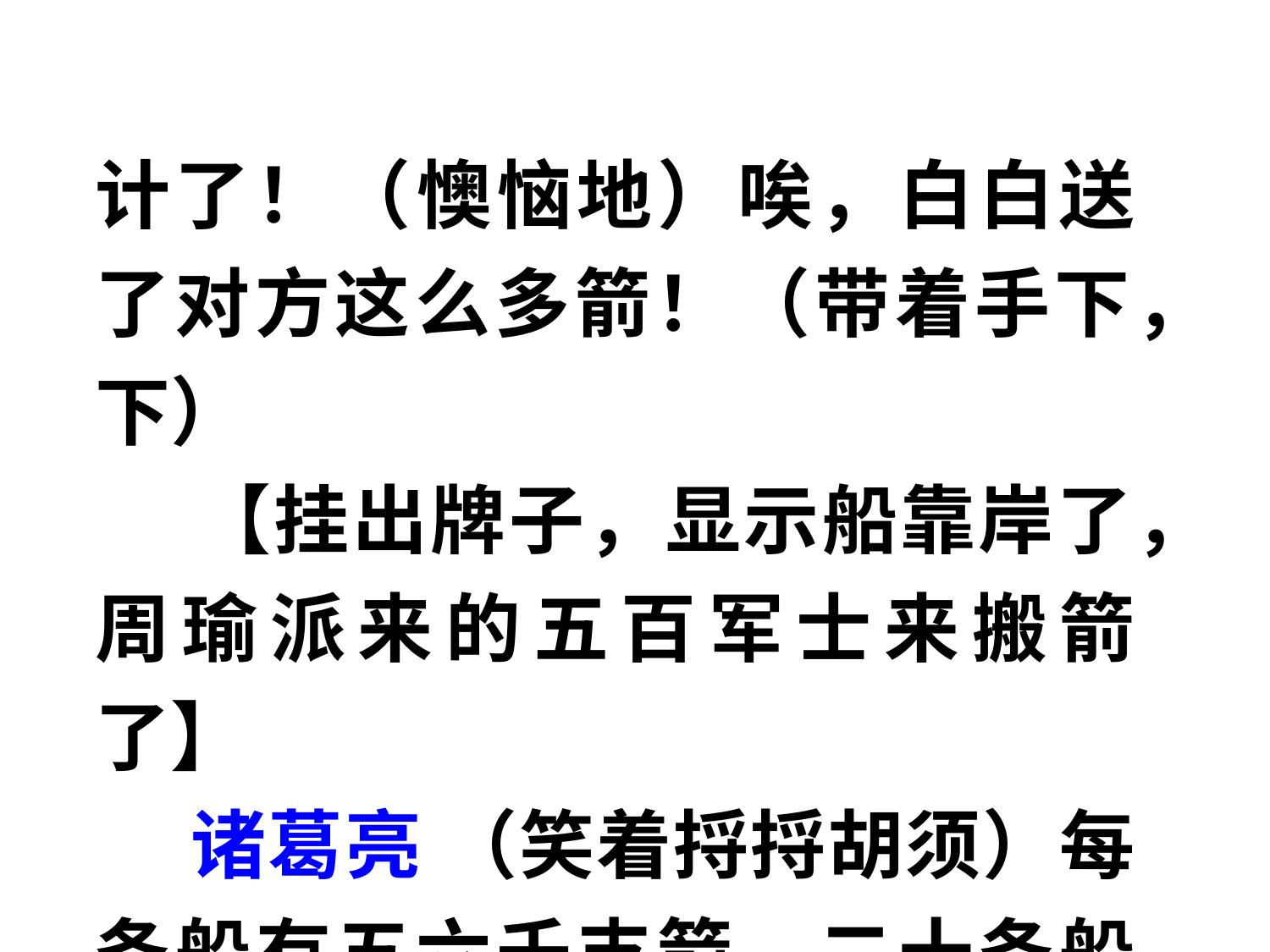

计了！（懊恼地）唉，白白送了对方这么多箭！（带着手下，下）
    【挂出牌子，显示船靠岸了，周瑜派来的五百军士来搬箭了】
    诸葛亮 （笑着捋捋胡须）每条船有五六千支箭，二十条船就有十万多支箭啦！（高兴地下）